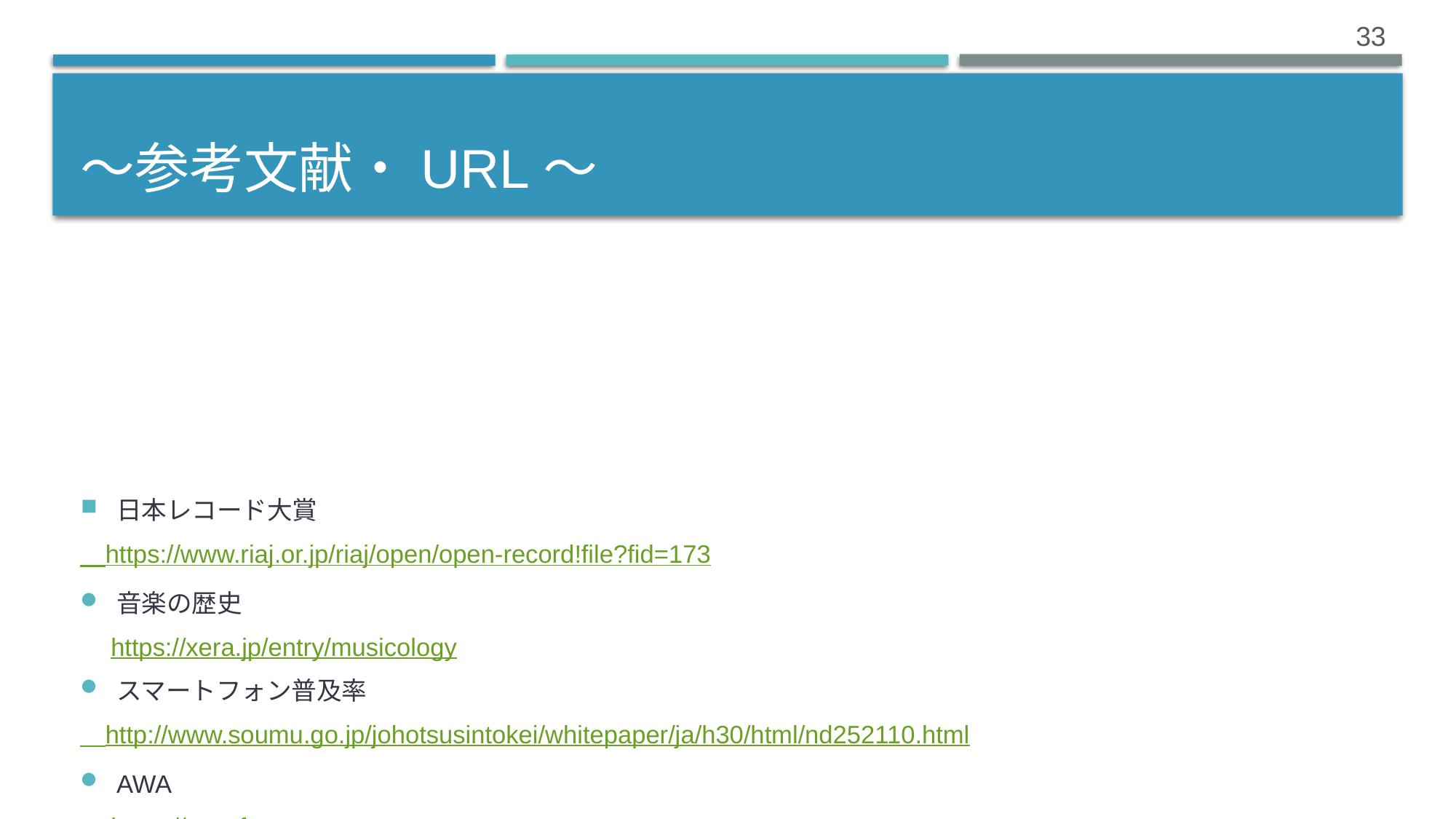

33
# 〜参考文献・URL〜
日本レコード大賞
　https://www.riaj.or.jp/riaj/open/open-record!file?fid=173
音楽の歴史
　https://xera.jp/entry/musicology
スマートフォン普及率
　http://www.soumu.go.jp/johotsusintokei/whitepaper/ja/h30/html/nd252110.html
AWA
　https://awa.fm
Apple Music
　https://www.apple.com/jp/apple-music/
新倉貴士『消費者の認知世界　ブランドマーケティング・パースペクティブ』
高橋広行『カテゴリーの役割と構造ーブランドとライフスタイルをつなぐものー』